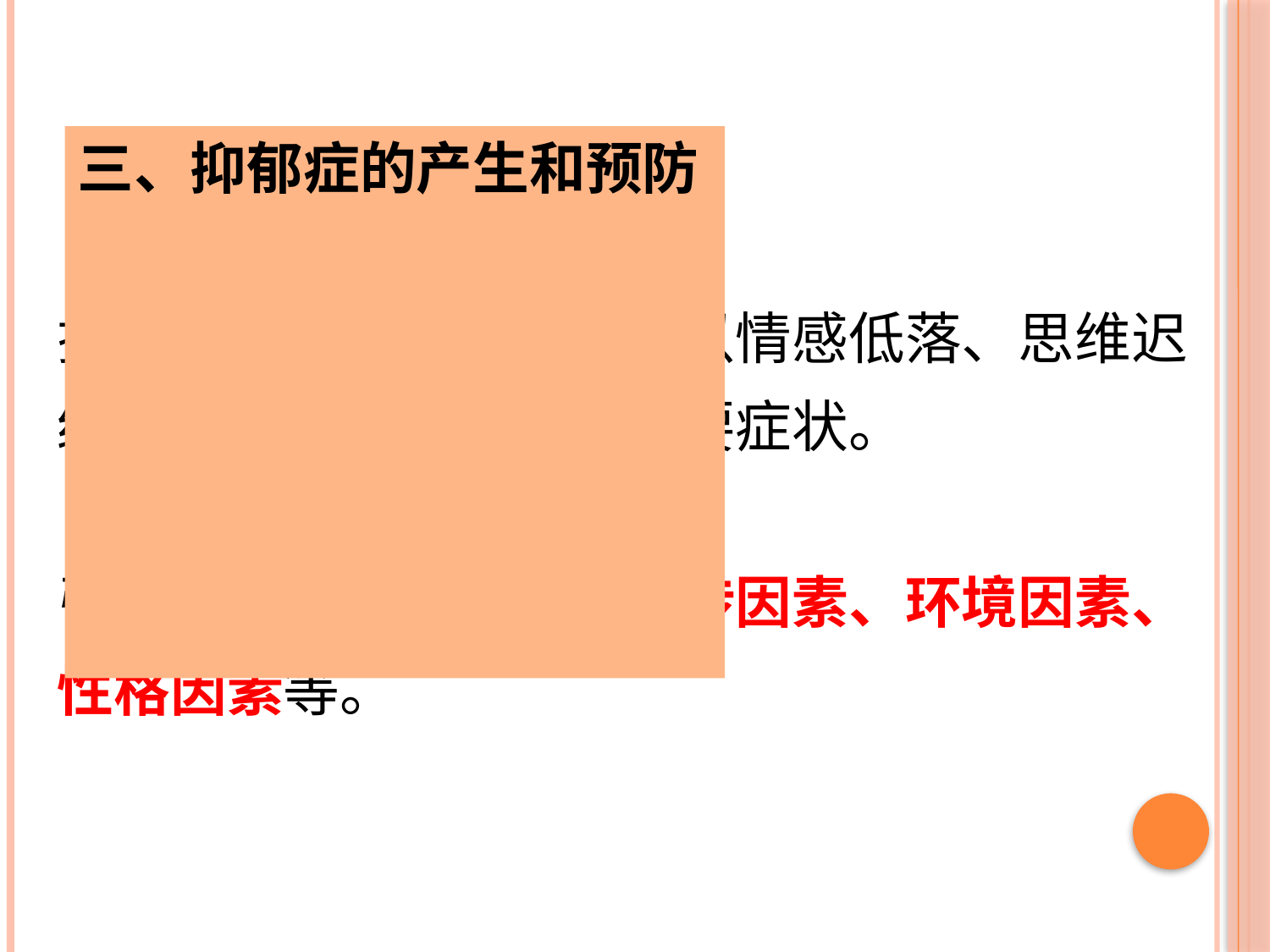

三、抑郁症的产生和预防
抑郁症是神经症的一种，以情感低落、思维迟缓以及语言动作减少为主要症状。

引起抑郁症的因素包括遗传因素、环境因素、性格因素等。